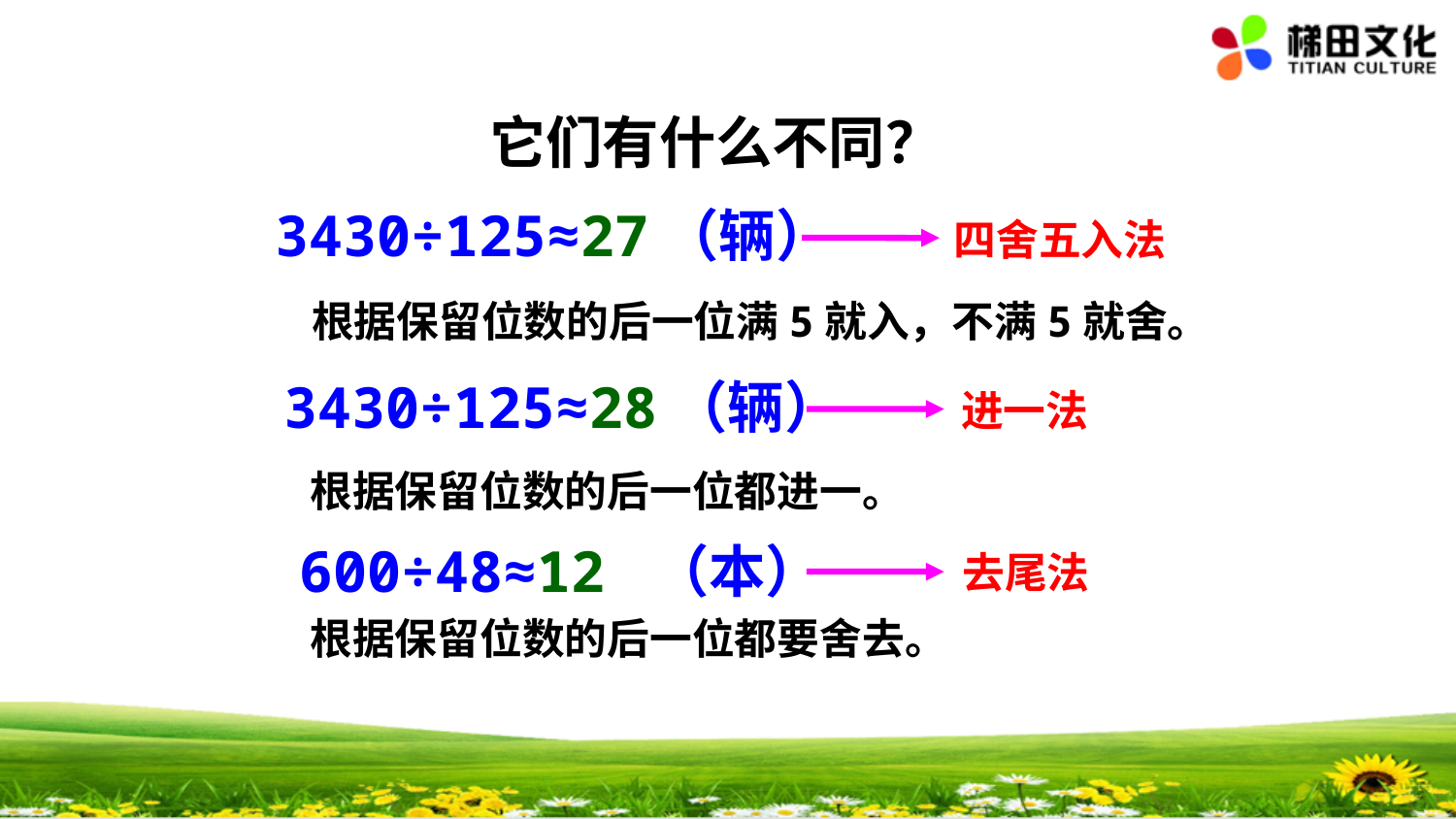

它们有什么不同？
3430÷125≈27（辆）
四舍五入法

根据保留位数的后一位满5就入，不满5就舍。
3430÷125≈28（辆）
进一法

根据保留位数的后一位都进一。

 600÷48≈12 （本）
去尾法

根据保留位数的后一位都要舍去。